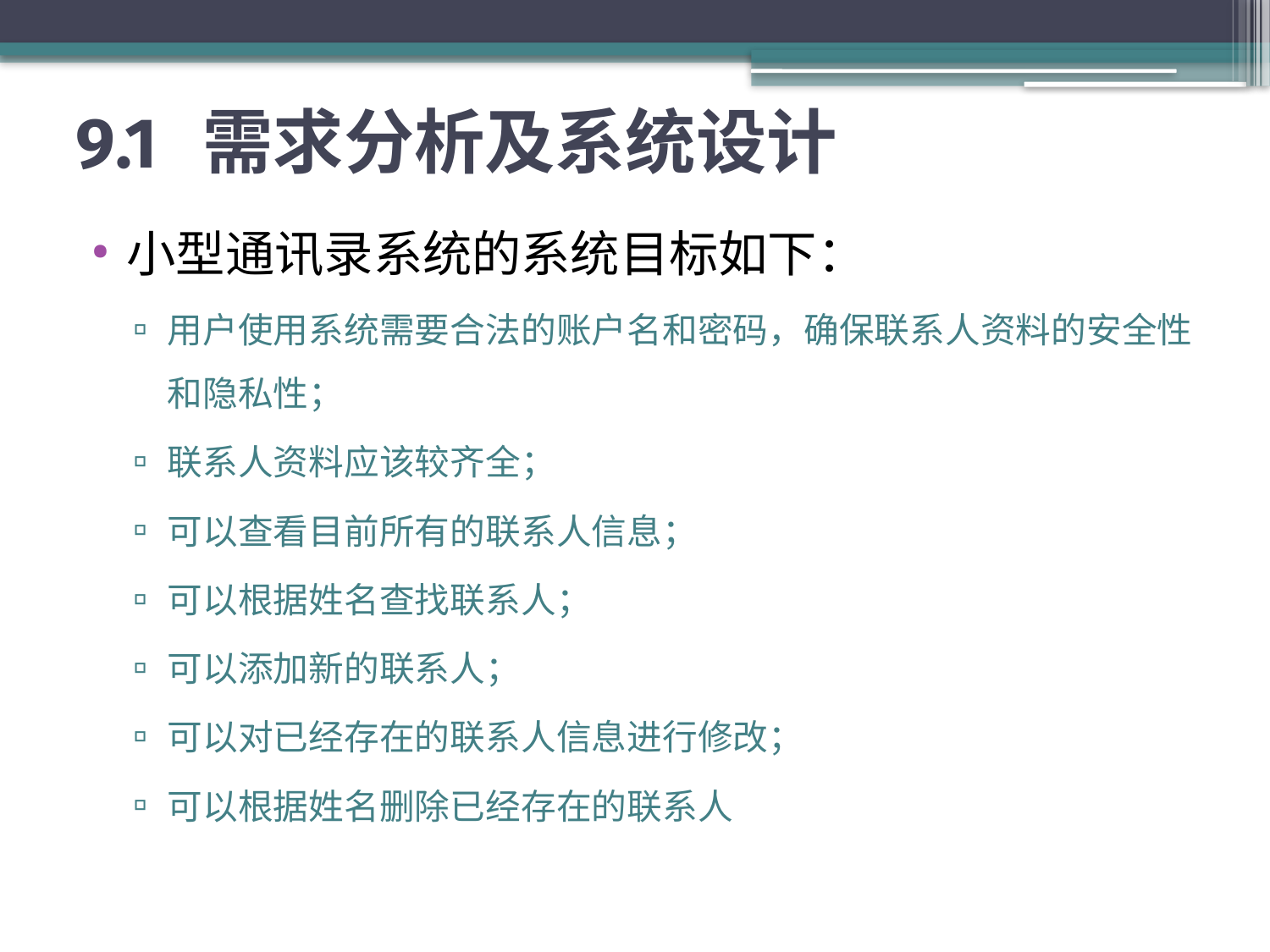

# 9.1	需求分析及系统设计
小型通讯录系统的系统目标如下：
用户使用系统需要合法的账户名和密码，确保联系人资料的安全性和隐私性；
联系人资料应该较齐全；
可以查看目前所有的联系人信息；
可以根据姓名查找联系人；
可以添加新的联系人；
可以对已经存在的联系人信息进行修改；
可以根据姓名删除已经存在的联系人